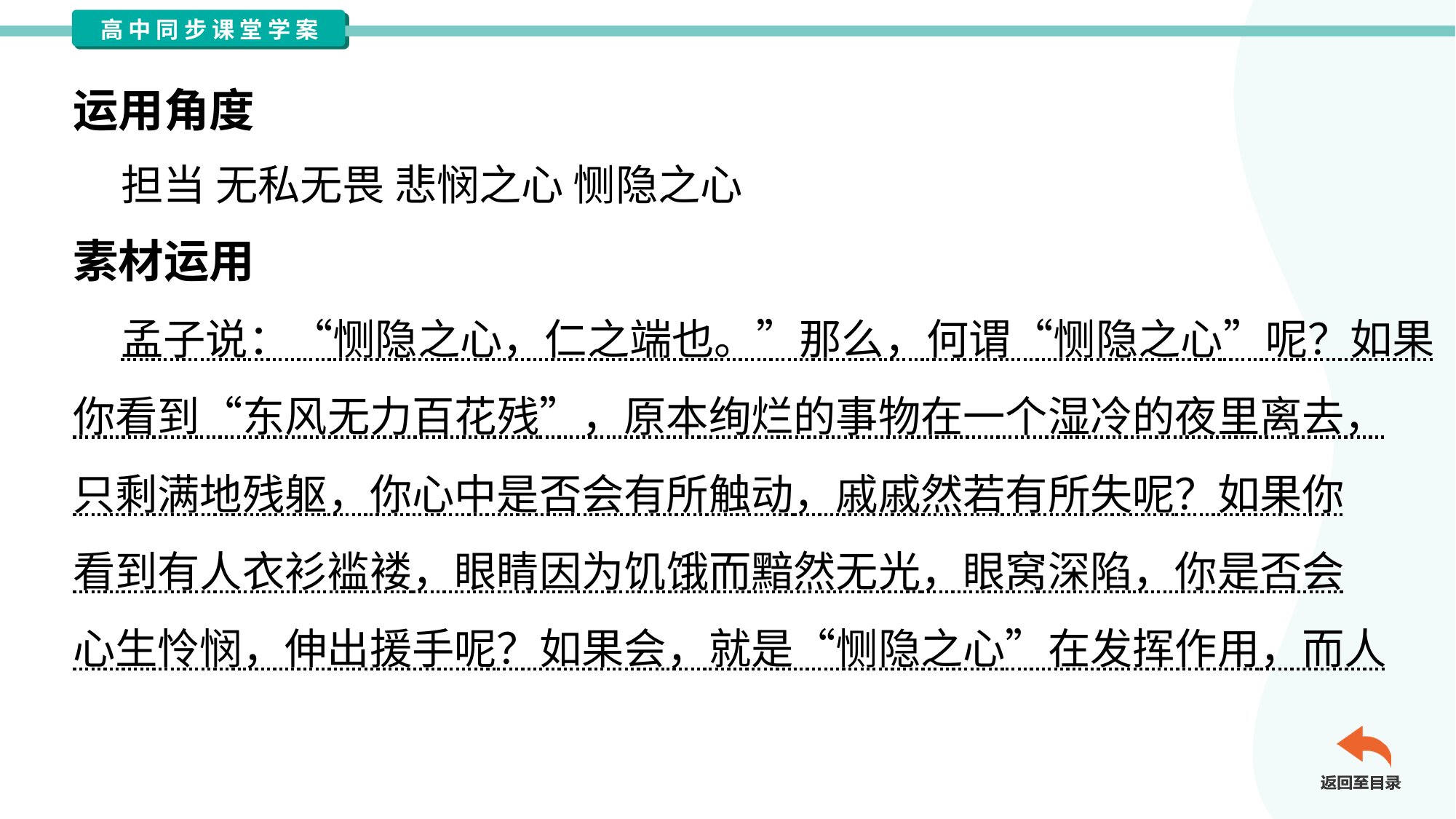

运用角度
    担当 无私无畏 悲悯之心 恻隐之心
素材运用
    孟子说：“恻隐之心，仁之端也。”那么，何谓“恻隐之心”呢？如果
你看到“东风无力百花残”，原本绚烂的事物在一个湿冷的夜里离去，
只剩满地残躯，你心中是否会有所触动，戚戚然若有所失呢？如果你
看到有人衣衫褴褛，眼睛因为饥饿而黯然无光，眼窝深陷，你是否会
心生怜悯，伸出援手呢？如果会，就是“恻隐之心”在发挥作用，而人